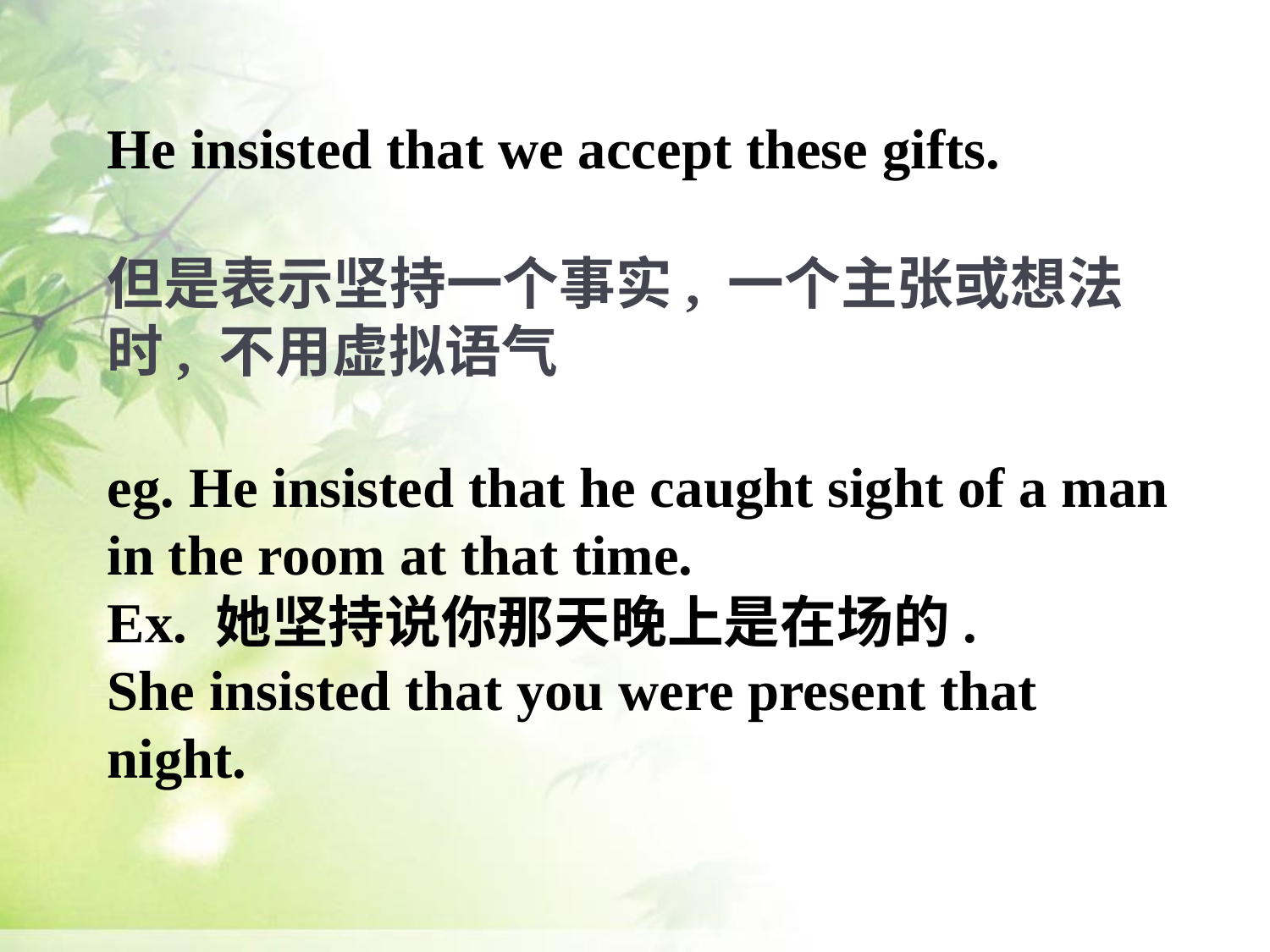

He insisted that we accept these gifts.

但是表示坚持一个事实, 一个主张或想法时, 不用虚拟语气

eg. He insisted that he caught sight of a man in the room at that time.
Ex. 她坚持说你那天晚上是在场的.
She insisted that you were present that night.